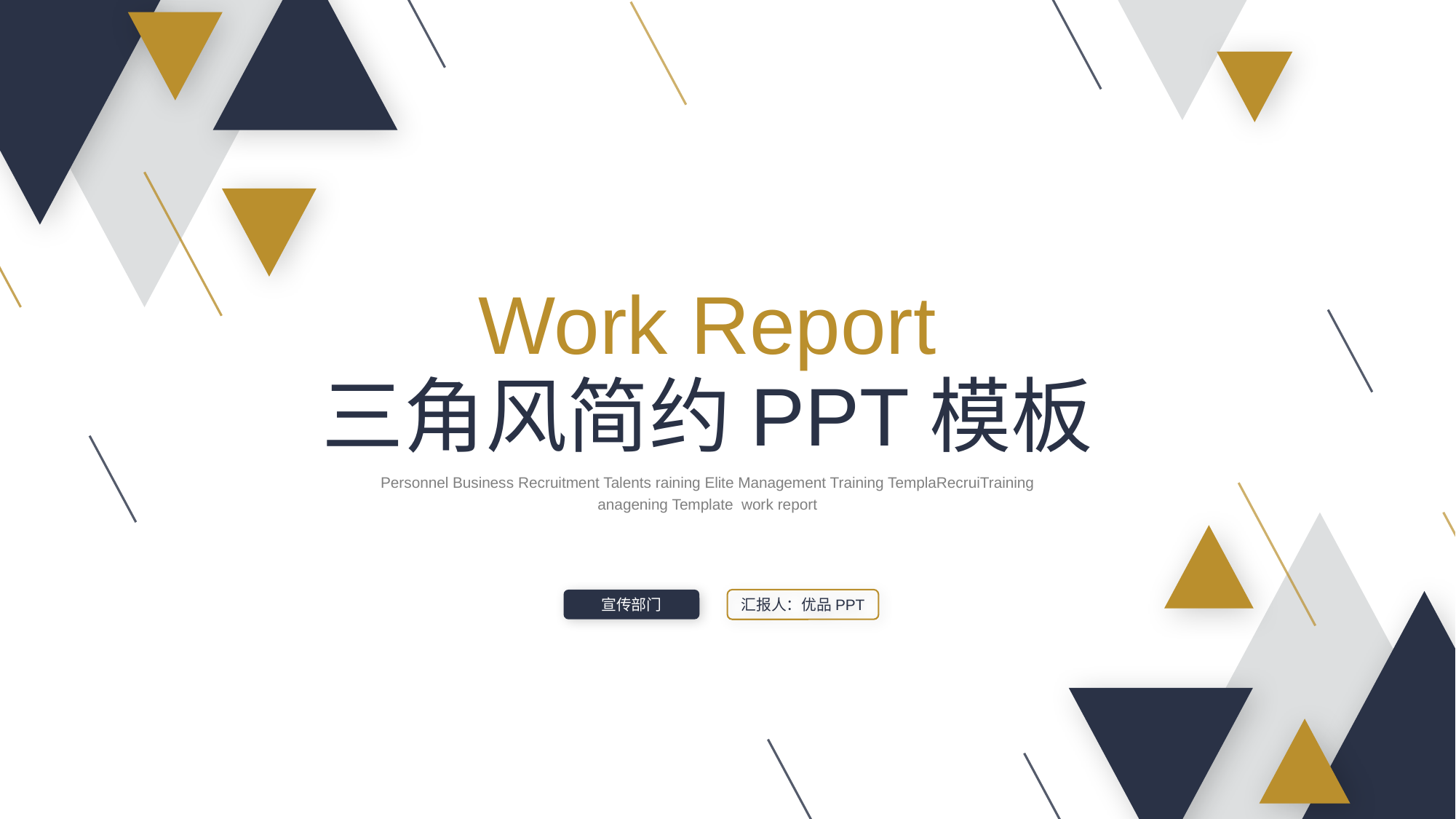

Work Report
三角风简约PPT模板
Personnel Business Recruitment Talents raining Elite Management Training TemplaRecruiTraining anagening Template  work report

宣传部门
汇报人：优品PPT